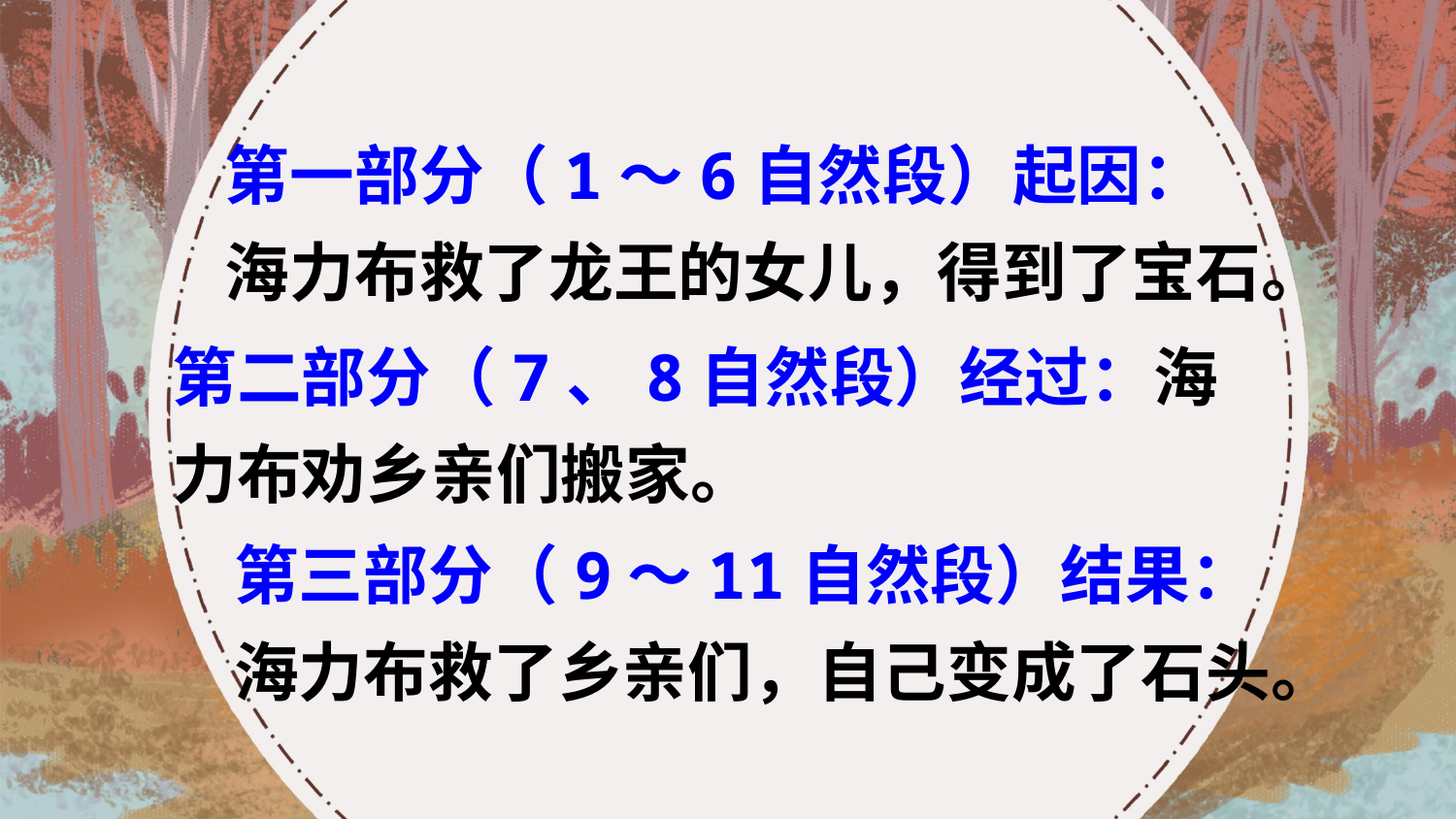

第一部分（1～6自然段）起因：海力布救了龙王的女儿，得到了宝石。
第二部分（7、8自然段）经过：海力布劝乡亲们搬家。
第三部分（9～11自然段）结果：海力布救了乡亲们，自己变成了石头。